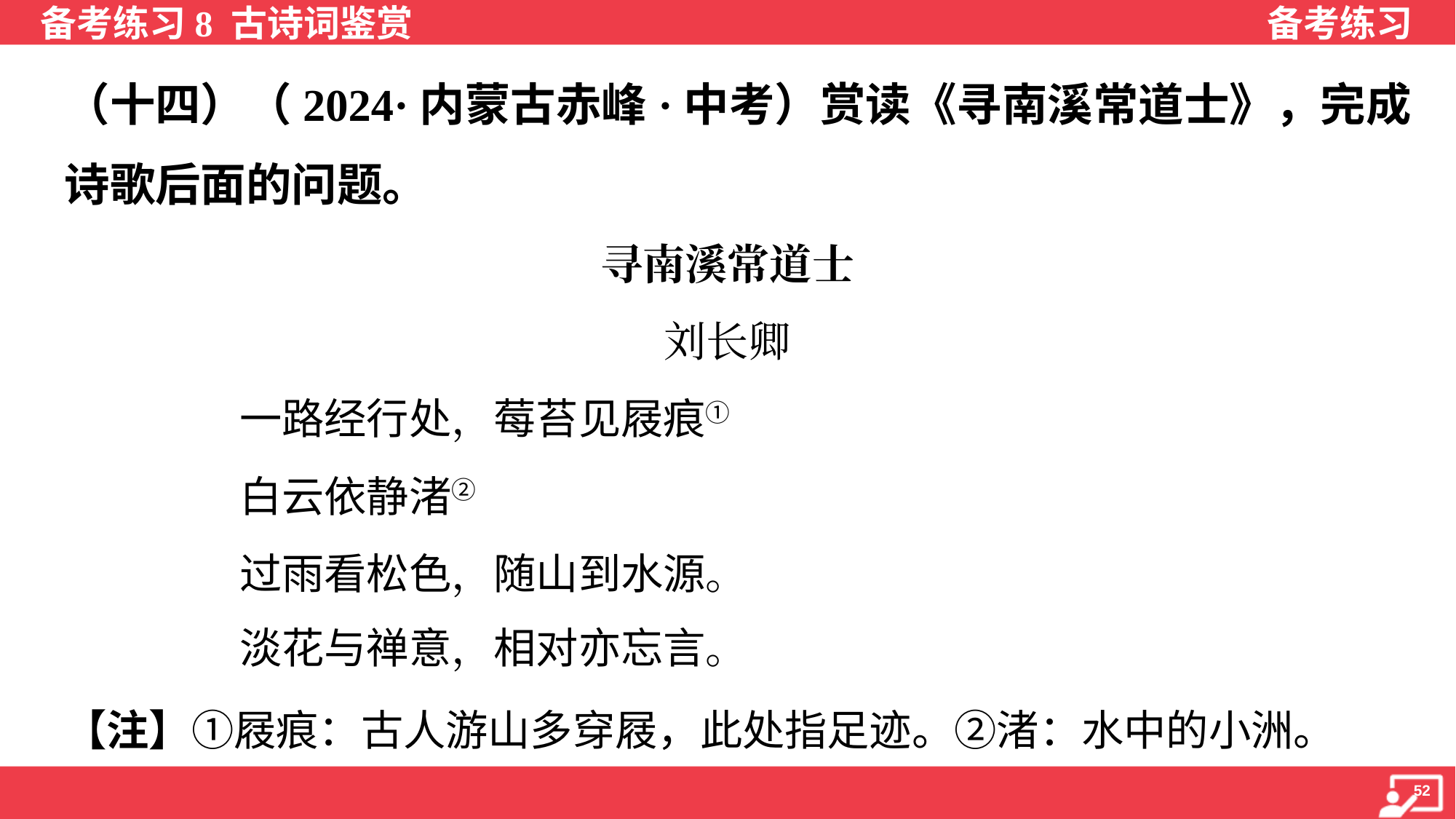

（十四）（2024·内蒙古赤峰·中考）赏读《寻南溪常道士》，完成
诗歌后面的问题。
寻南溪常道士
刘长卿
一路经行处，莓苔见屐痕① 。
白云依静渚② ，芳草闭闲门。
过雨看松色，随山到水源。
淡花与禅意，相对亦忘言。
【注】①屐痕：古人游山多穿屐，此处指足迹。②渚：水中的小洲。